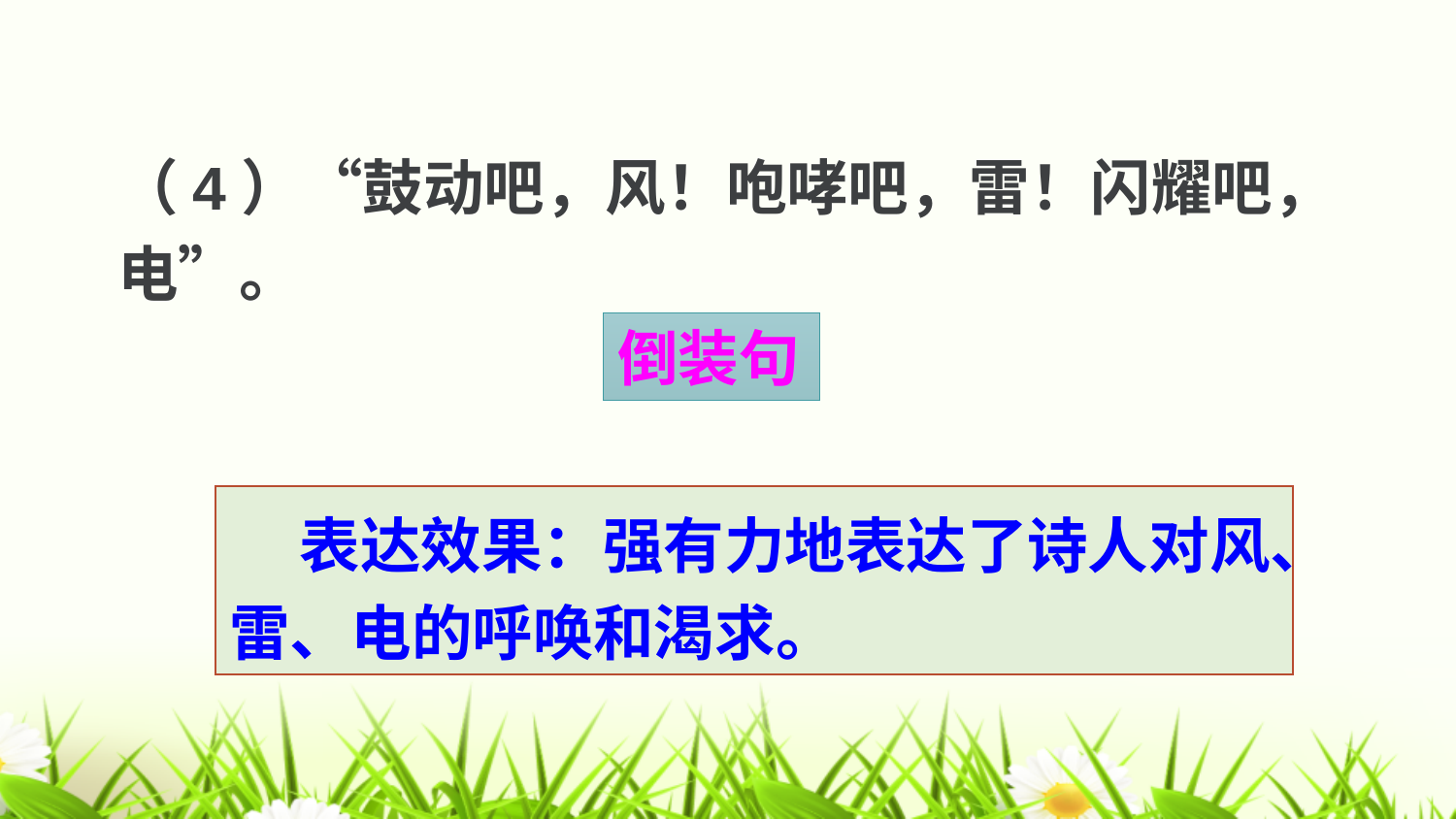

（4）“鼓动吧，风！咆哮吧，雷！闪耀吧，电”。
倒装句
    表达效果：强有力地表达了诗人对风、雷、电的呼唤和渴求。